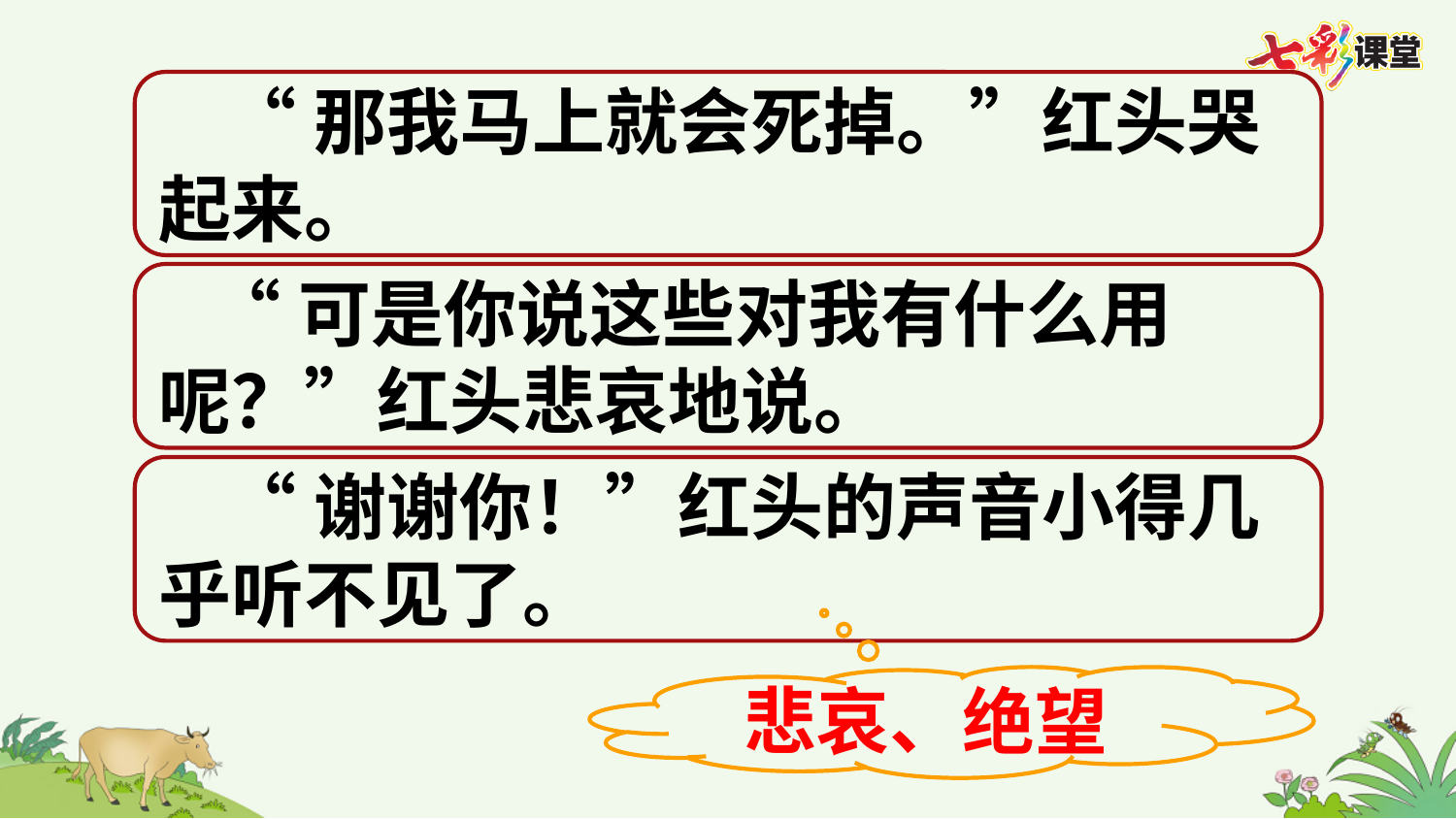

“那我马上就会死掉。”红头哭起来。
   “可是你说这些对我有什么用呢？”红头悲哀地说。
    “谢谢你！”红头的声音小得几乎听不见了。
悲哀、绝望